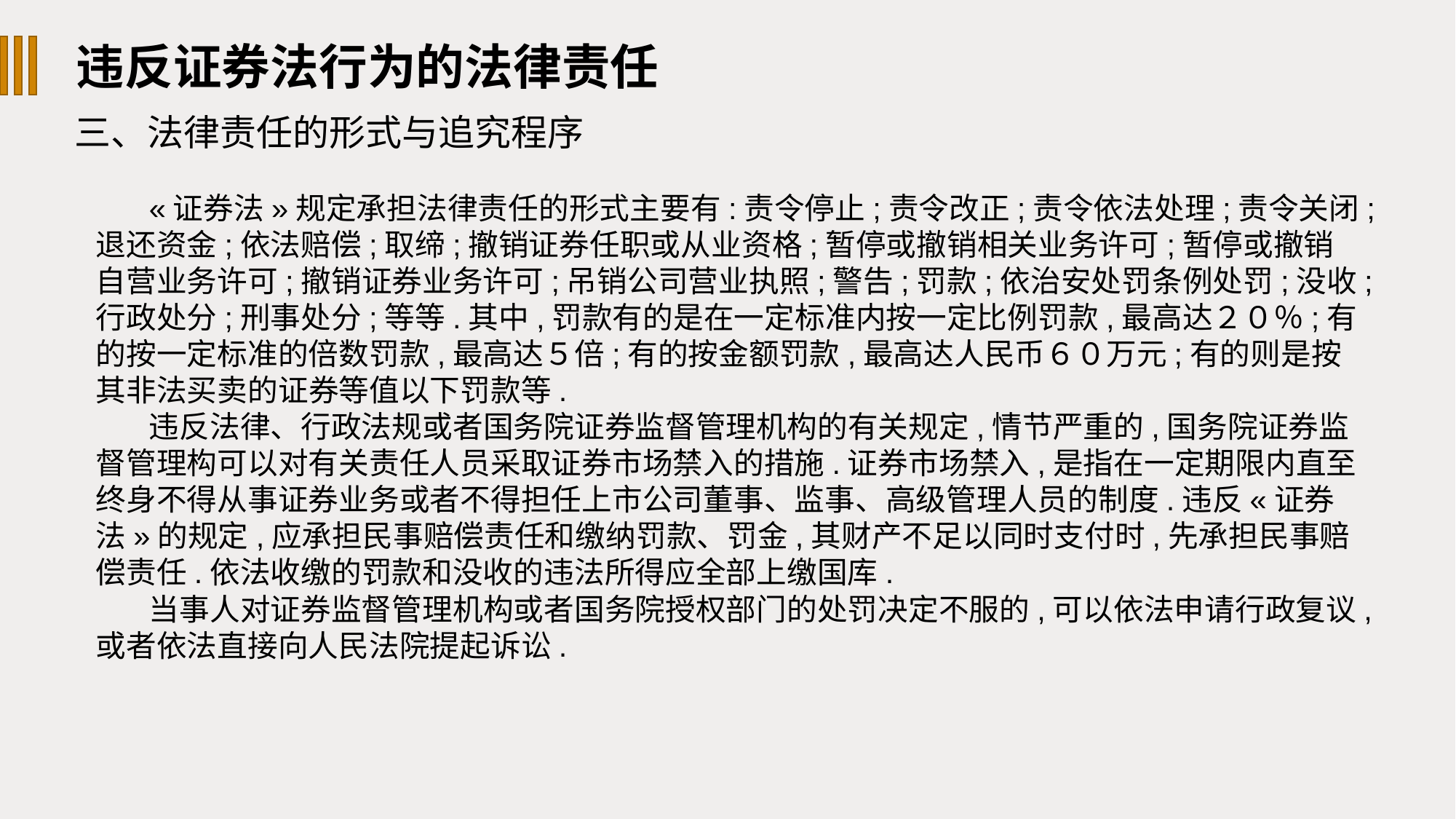

违反证券法行为的法律责任

三、法律责任的形式与追究程序

«证券法»规定承担法律责任的形式主要有:责令停止;责令改正;责令依法处理;责令关闭;退还资金;依法赔偿;取缔;撤销证券任职或从业资格;暂停或撤销相关业务许可;暂停或撤销自营业务许可;撤销证券业务许可;吊销公司营业执照;警告;罚款;依治安处罚条例处罚;没收;行政处分;刑事处分;等等.其中,罚款有的是在一定标准内按一定比例罚款,最高达２０％;有的按一定标准的倍数罚款,最高达５倍;有的按金额罚款,最高达人民币６０万元;有的则是按其非法买卖的证券等值以下罚款等.
违反法律、行政法规或者国务院证券监督管理机构的有关规定,情节严重的,国务院证券监督管理构可以对有关责任人员采取证券市场禁入的措施.证券市场禁入,是指在一定期限内直至终身不得从事证券业务或者不得担任上市公司董事、监事、高级管理人员的制度.违反«证券法»的规定,应承担民事赔偿责任和缴纳罚款、罚金,其财产不足以同时支付时,先承担民事赔偿责任.依法收缴的罚款和没收的违法所得应全部上缴国库.
当事人对证券监督管理机构或者国务院授权部门的处罚决定不服的,可以依法申请行政复议,或者依法直接向人民法院提起诉讼.